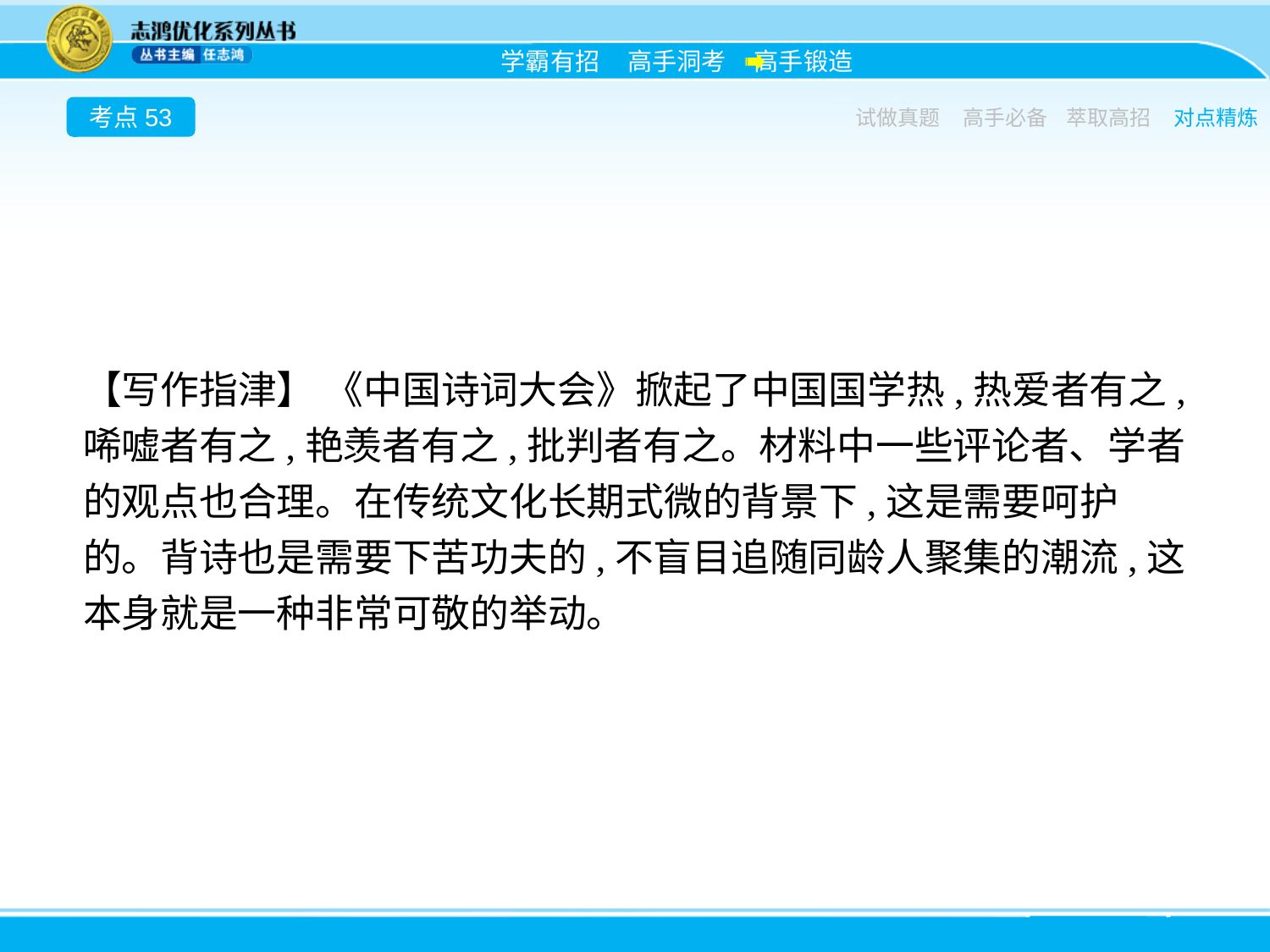

考点53
试做真题
高手必备
萃取高招
对点精炼
【写作指津】 《中国诗词大会》掀起了中国国学热,热爱者有之,唏嘘者有之,艳羡者有之,批判者有之。材料中一些评论者、学者的观点也合理。在传统文化长期式微的背景下,这是需要呵护的。背诗也是需要下苦功夫的,不盲目追随同龄人聚集的潮流,这本身就是一种非常可敬的举动。